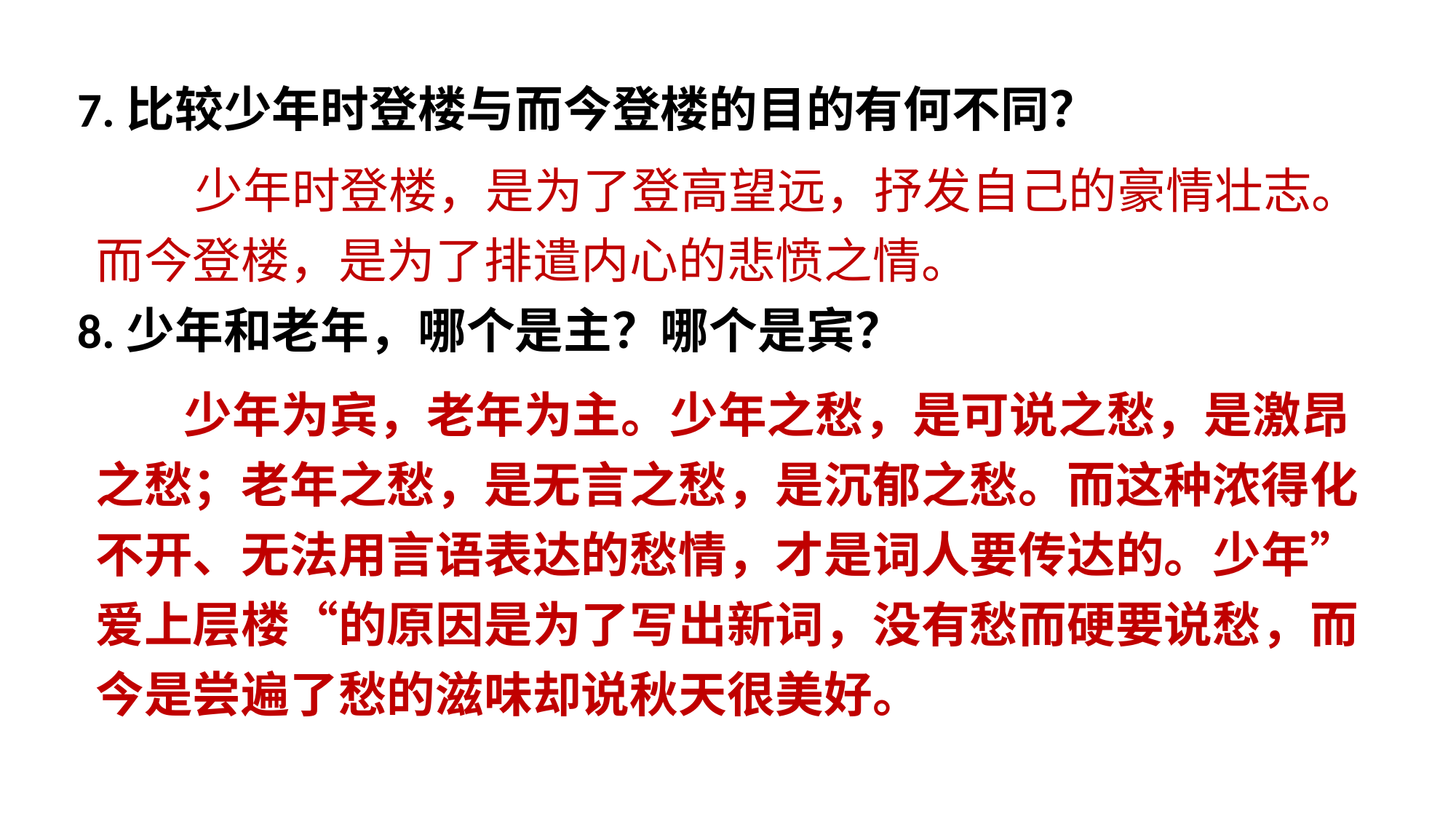

7.比较少年时登楼与而今登楼的目的有何不同？
        少年时登楼，是为了登高望远，抒发自己的豪情壮志。而今登楼，是为了排遣内心的悲愤之情。
8.少年和老年，哪个是主？哪个是宾？
  少年为宾，老年为主。少年之愁，是可说之愁，是激昂之愁；老年之愁，是无言之愁，是沉郁之愁。而这种浓得化不开、无法用言语表达的愁情，才是词人要传达的。少年”爱上层楼“的原因是为了写出新词，没有愁而硬要说愁，而今是尝遍了愁的滋味却说秋天很美好。